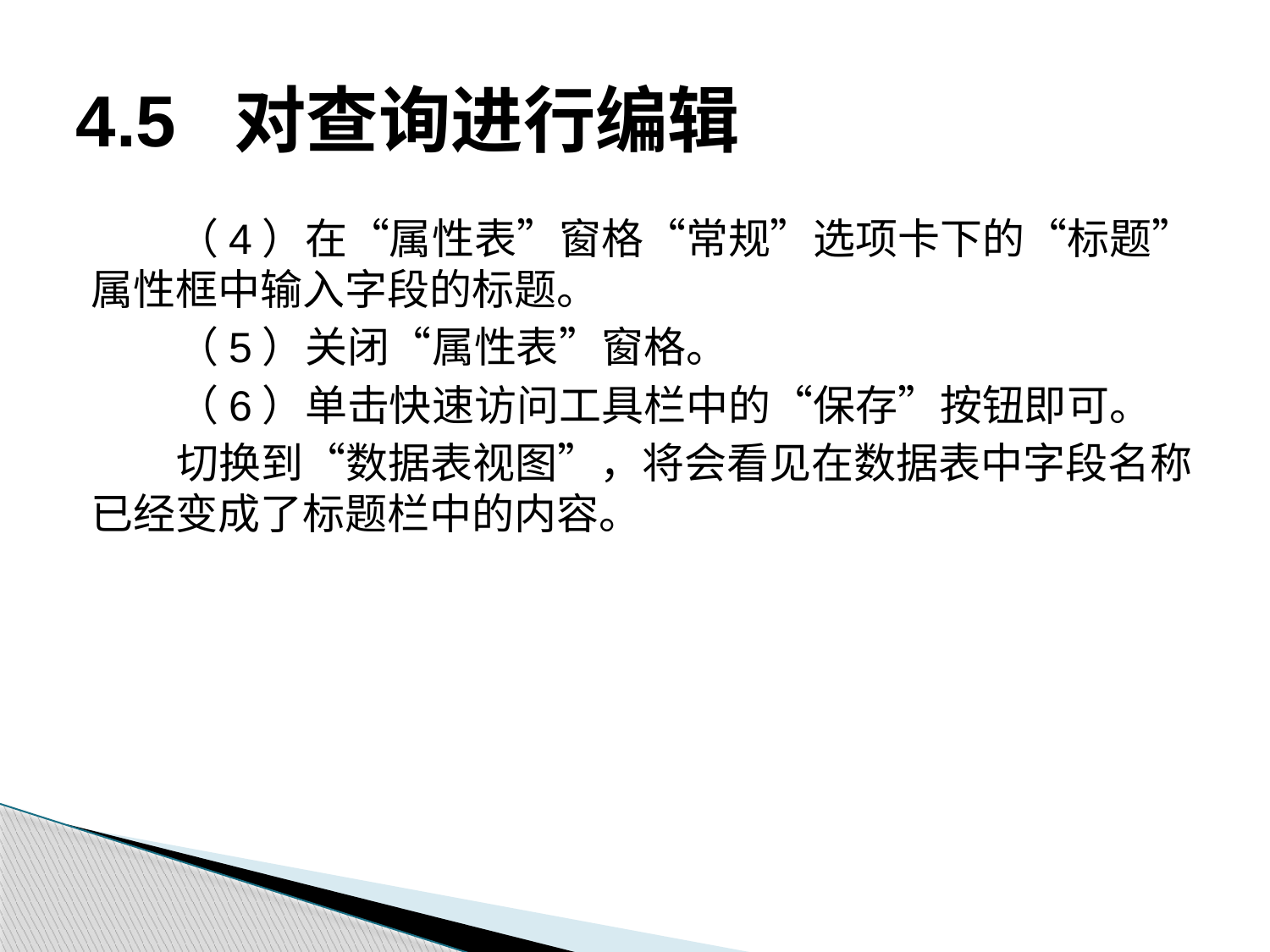

# 4.5  对查询进行编辑
（4）在“属性表”窗格“常规”选项卡下的“标题”属性框中输入字段的标题。
（5）关闭“属性表”窗格。
（6）单击快速访问工具栏中的“保存”按钮即可。
切换到“数据表视图”，将会看见在数据表中字段名称已经变成了标题栏中的内容。